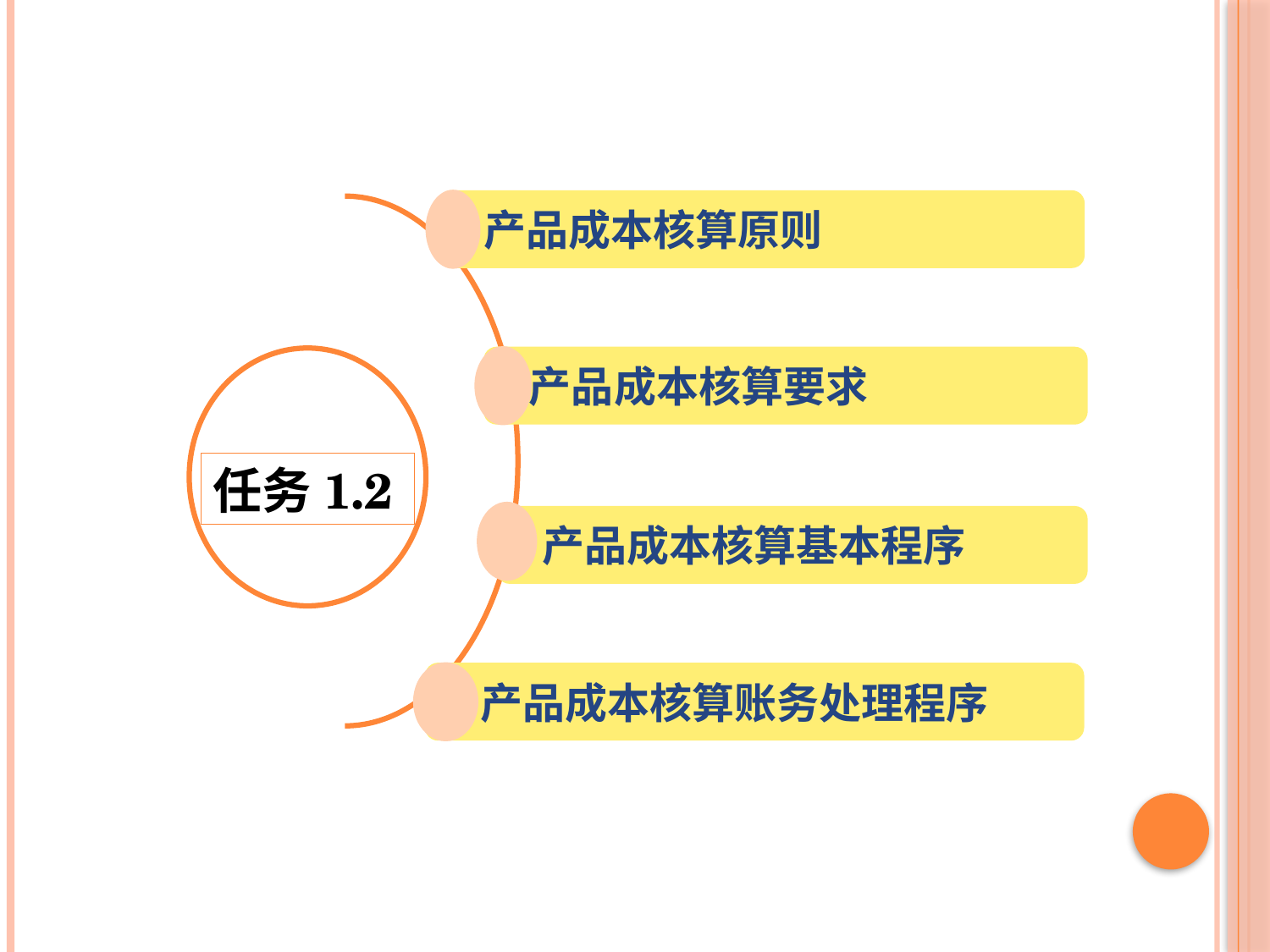

产品成本核算原则

  产品成本核算要求

任务1.2

  产品成本核算基本程序

   产品成本核算账务处理程序